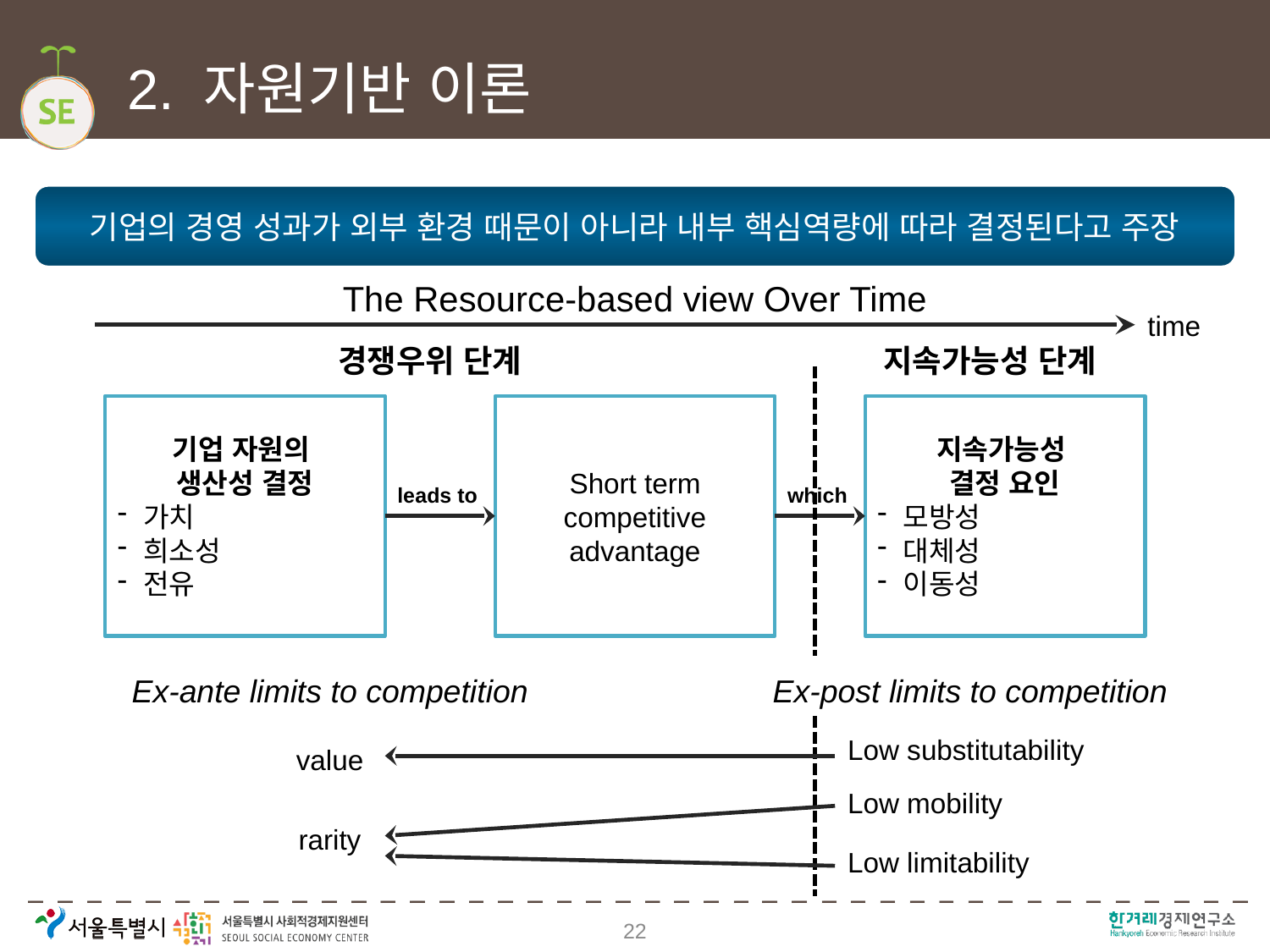

# 2. 자원기반 이론
기업의 경영 성과가 외부 환경 때문이 아니라 내부 핵심역량에 따라 결정된다고 주장
The Resource-based view Over Time
time
경쟁우위 단계
지속가능성 단계
기업 자원의
생산성 결정
가치
희소성
전유
Short term competitive advantage
지속가능성
결정 요인
모방성
대체성
이동성
leads to
which
Ex-ante limits to competition
Ex-post limits to competition
Low substitutability
value
Low mobility
rarity
Low limitability
22